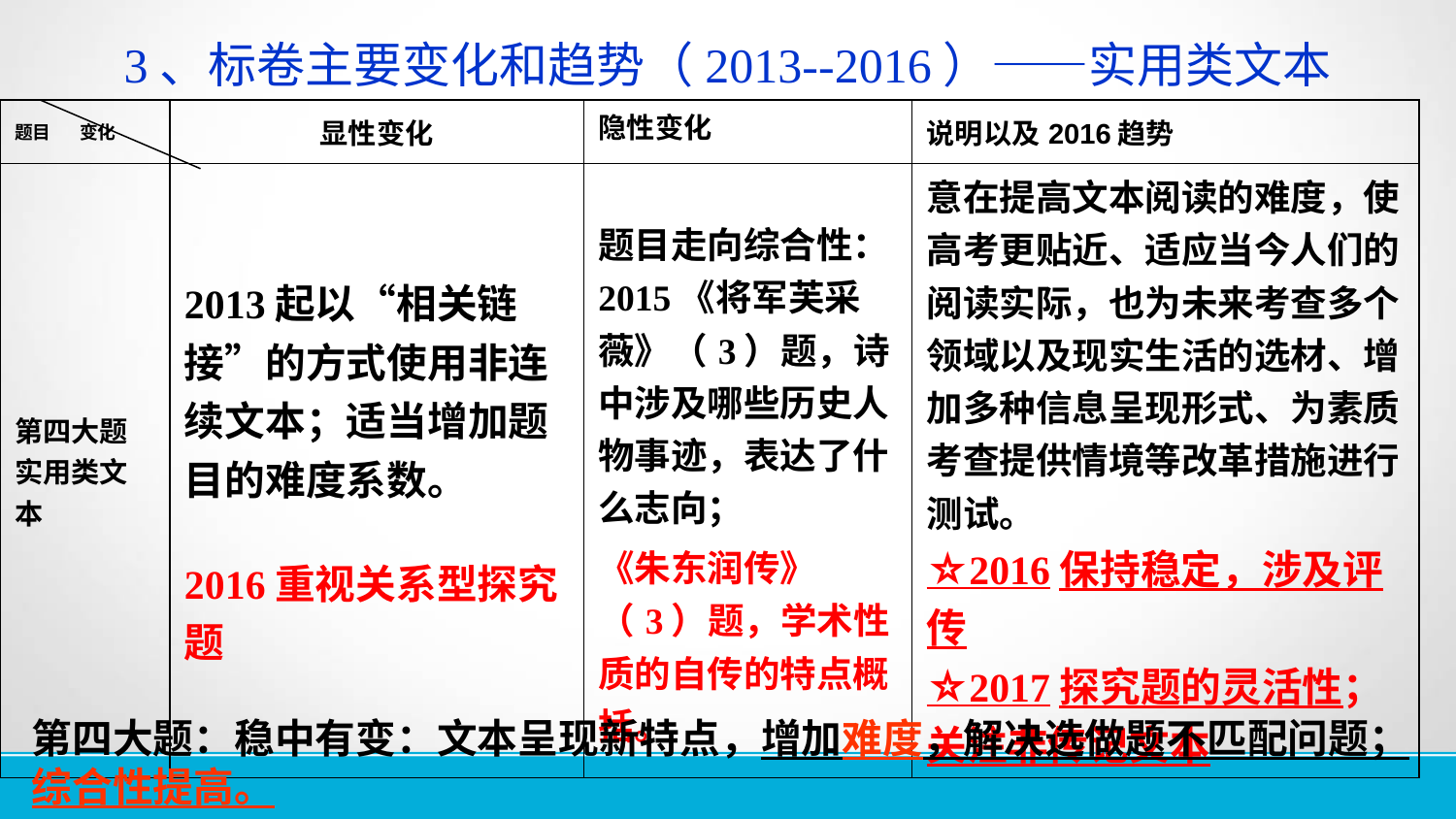

3、标卷主要变化和趋势（2013--2016）——实用类文本
| 题目 变化 | 显性变化 | 隐性变化 | 说明以及2016趋势 |
| --- | --- | --- | --- |
| 第四大题 实用类文本 | 2013起以“相关链接”的方式使用非连续文本；适当增加题目的难度系数。 2016重视关系型探究题 | 题目走向综合性：2015《将军芙采薇》（3）题，诗中涉及哪些历史人物事迹，表达了什么志向； 《朱东润传》（3）题，学术性质的自传的特点概括。 | 意在提高文本阅读的难度，使高考更贴近、适应当今人们的阅读实际，也为未来考查多个领域以及现实生活的选材、增加多种信息呈现形式、为素质考查提供情境等改革措施进行测试。 ☆2016保持稳定，涉及评传 ☆2017探究题的灵活性；关注非传记文本 |
第四大题：稳中有变：文本呈现新特点，增加难度，解决选做题不匹配问题；综合性提高。